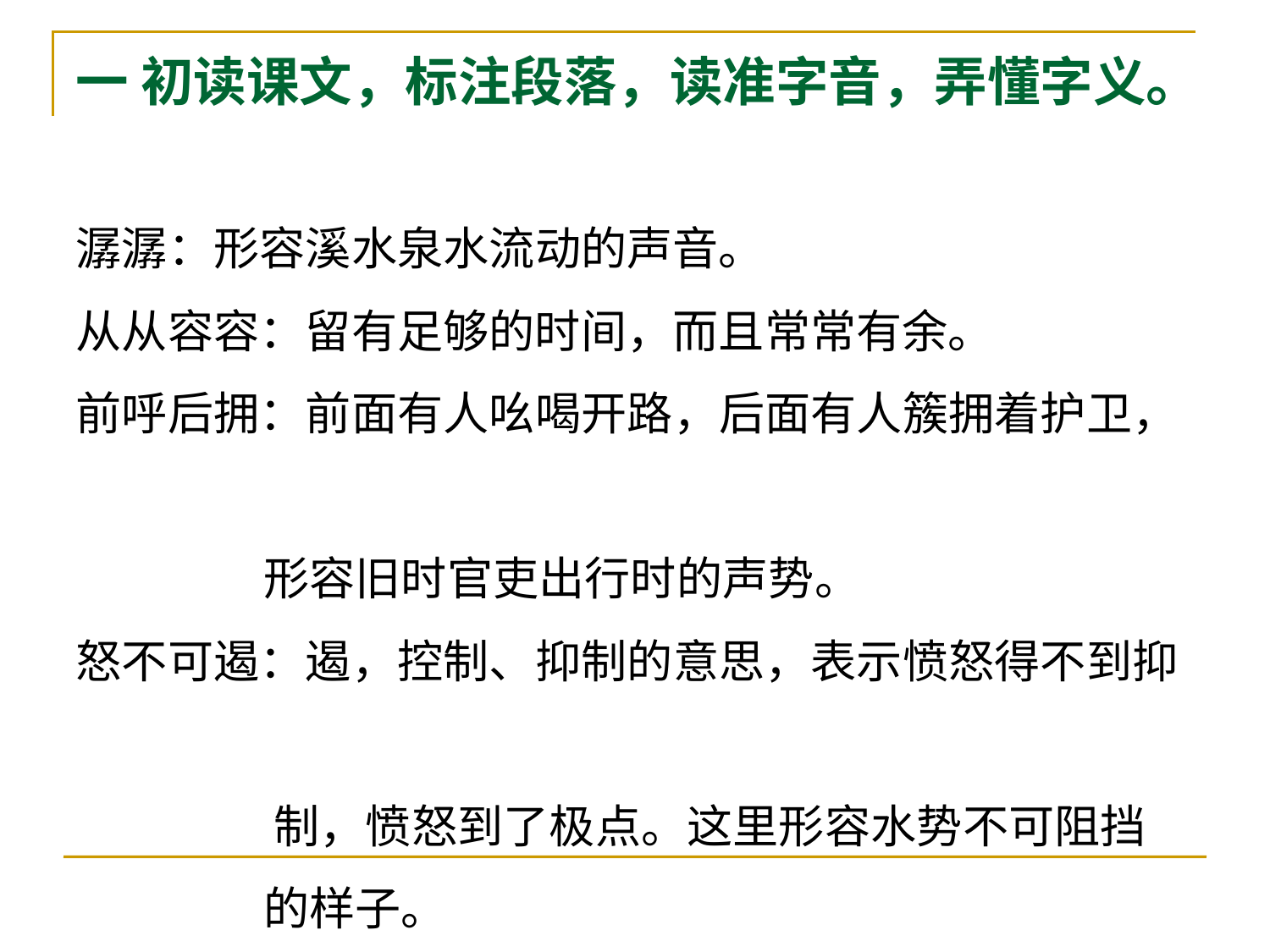

# 一 初读课文，标注段落，读准字音，弄懂字义。
潺潺：形容溪水泉水流动的声音。
从从容容：留有足够的时间，而且常常有余。
前呼后拥：前面有人吆喝开路，后面有人簇拥着护卫，
                 形容旧时官吏出行时的声势。
怒不可遏：遏，控制、抑制的意思，表示愤怒得不到抑
                  制，愤怒到了极点。这里形容水势不可阻挡
                 的样子。